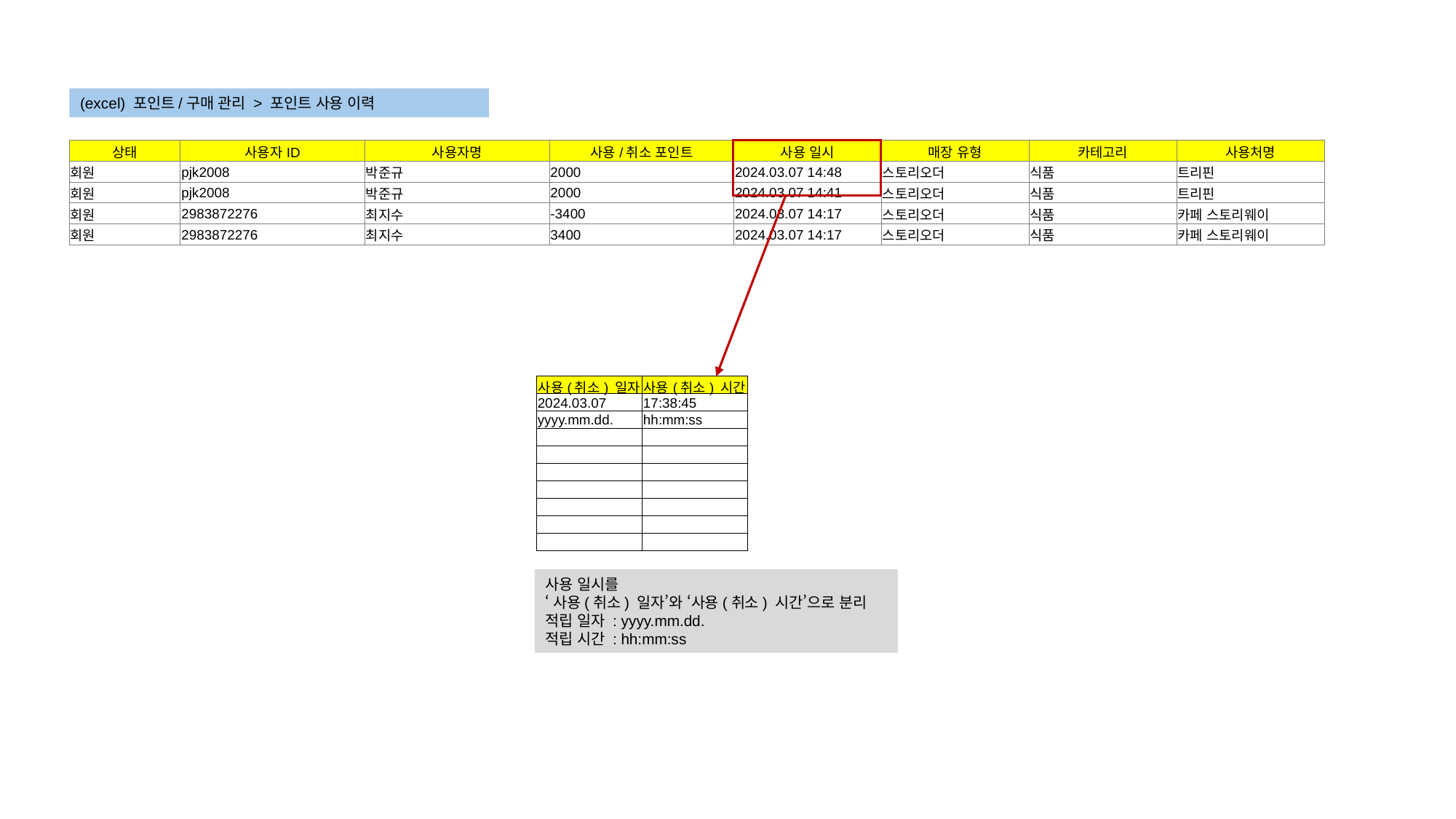

(excel) 포인트/구매 관리 > 포인트 사용 이력

| 상태 | 사용자ID | 사용자명 | 사용/취소 포인트 | 사용 일시 | 매장 유형 | 카테고리 | 사용처명 |
| --- | --- | --- | --- | --- | --- | --- | --- |
| 회원 | pjk2008 | 박준규 | 2000 | 2024.03.07 14:48 | 스토리오더 | 식품 | 트리핀 |
| 회원 | pjk2008 | 박준규 | 2000 | 2024.03.07 14:41 | 스토리오더 | 식품 | 트리핀 |
| 회원 | 2983872276 | 최지수 | -3400 | 2024.03.07 14:17 | 스토리오더 | 식품 | 카페 스토리웨이 |
| 회원 | 2983872276 | 최지수 | 3400 | 2024.03.07 14:17 | 스토리오더 | 식품 | 카페 스토리웨이 |
| 사용(취소) 일자 | 사용(취소) 시간 |
| --- | --- |
| 2024.03.07 | 17:38:45 |
| yyyy.mm.dd. | hh:mm:ss |
|  |  |
|  |  |
|  |  |
|  |  |
|  |  |
|  |  |
|  |  |
사용 일시를
‘사용(취소) 일자’와 ‘사용(취소) 시간’으로 분리
적립 일자 : yyyy.mm.dd.
적립 시간 : hh:mm:ss